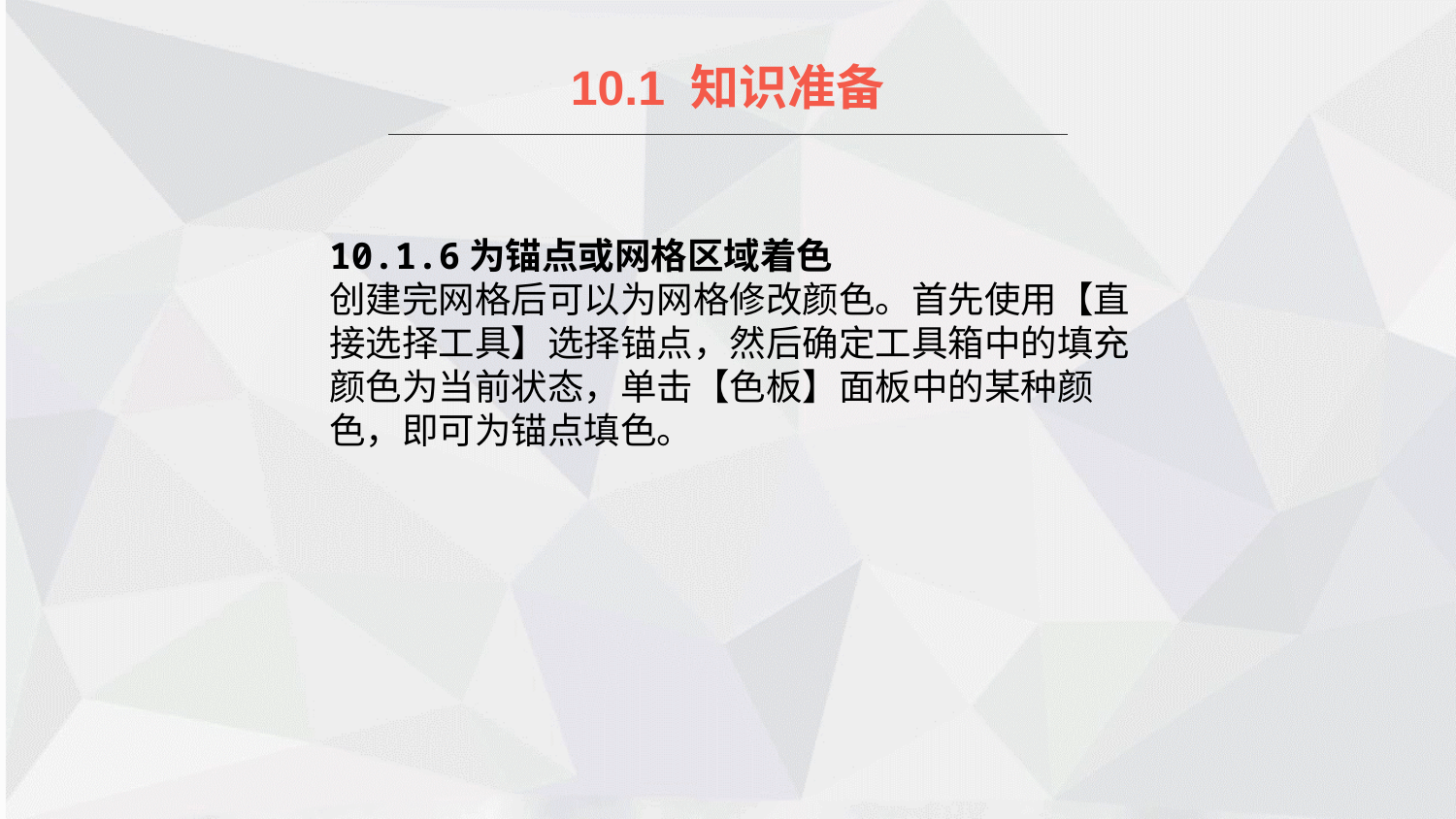

10.1 知识准备
10.1.6为锚点或网格区域着色
创建完网格后可以为网格修改颜色。首先使用【直接选择工具】选择锚点，然后确定工具箱中的填充颜色为当前状态，单击【色板】面板中的某种颜色，即可为锚点填色。